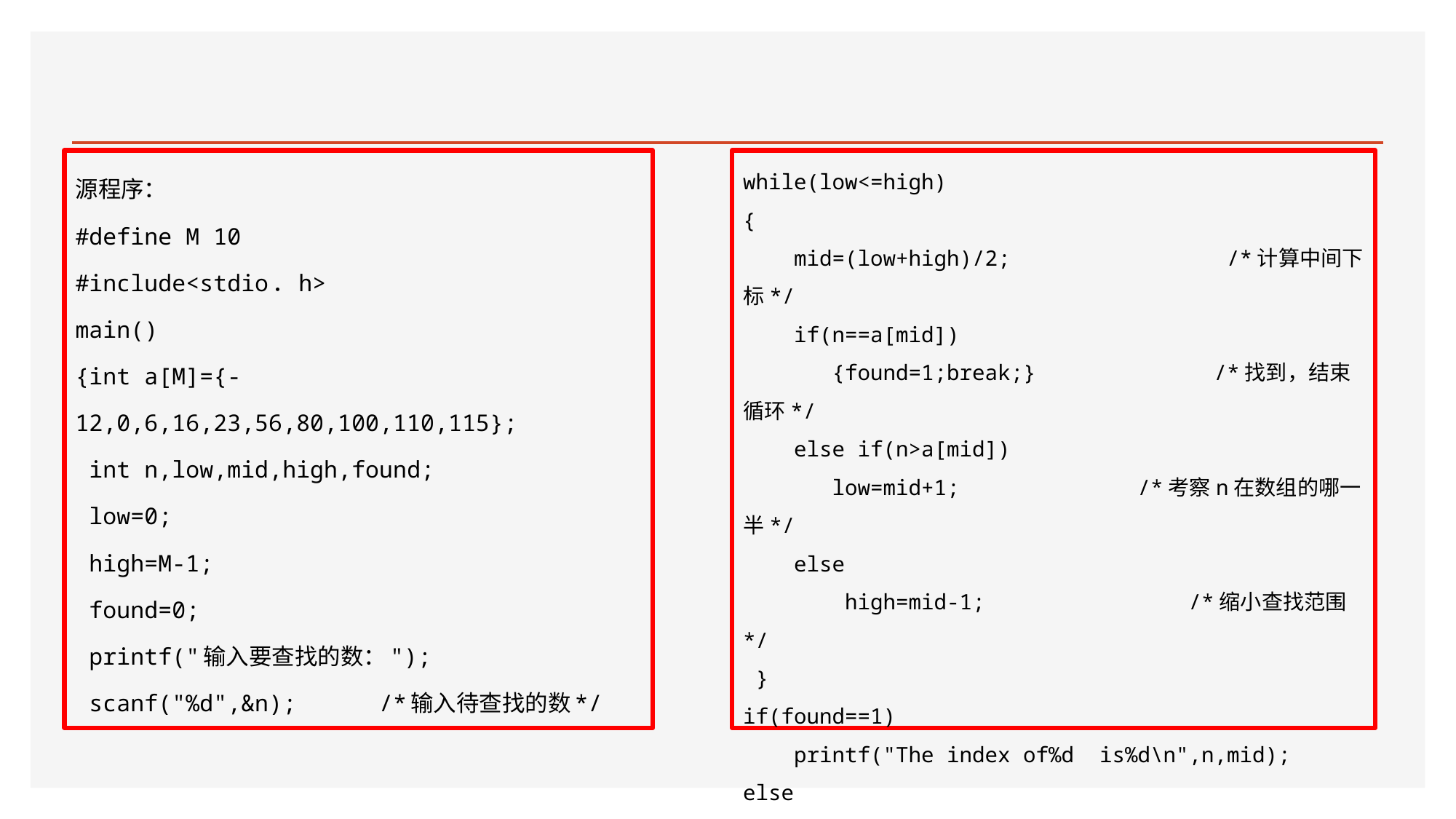

#
源程序：
#define M 10
#include<stdio．h>
main()
{int a[M]={-12,0,6,16,23,56,80,100,110,115};
 int n,low,mid,high,found;
 low=0;
 high=M-1;
 found=0;
 printf("输入要查找的数：");
 scanf("%d",&n);      /*输入待查找的数*/
while(low<=high)
{
    mid=(low+high)/2;                 /*计算中间下标*/
    if(n==a[mid])
       {found=1;break;}              /*找到，结束循环*/
    else if(n>a[mid])
       low=mid+1;              /*考察n在数组的哪一半*/
    else
        high=mid-1;                /*缩小查找范围*/
 }
if(found==1)
    printf("The index of%d  is%d\n",n,mid);
else
    printf("There is not%d\n",n);
}